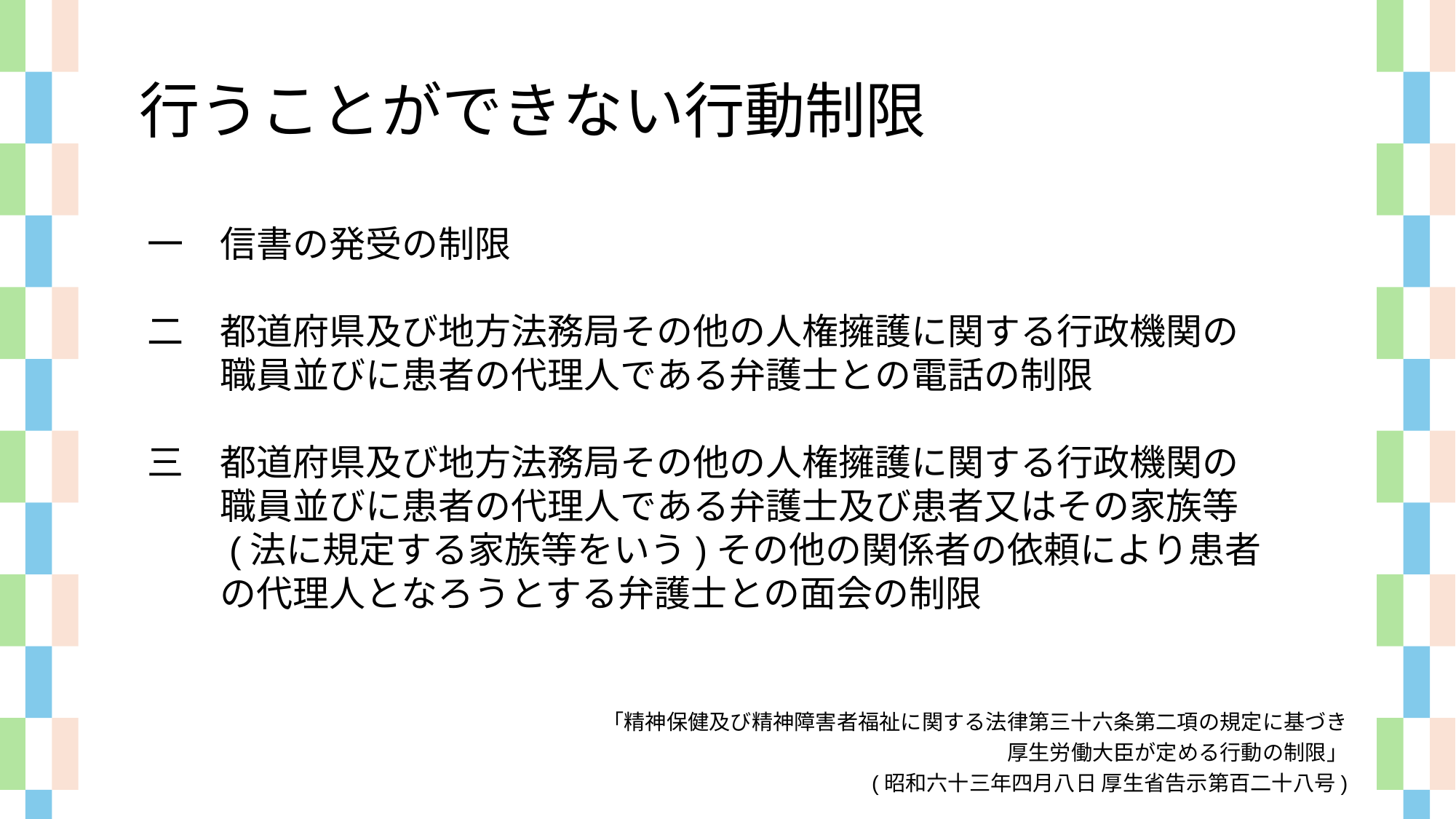

行うことができない行動制限
一　信書の発受の制限

二　都道府県及び地方法務局その他の人権擁護に関する行政機関の
　　職員並びに患者の代理人である弁護士との電話の制限

三　都道府県及び地方法務局その他の人権擁護に関する行政機関の
　　職員並びに患者の代理人である弁護士及び患者又はその家族等
　　(法に規定する家族等をいう)その他の関係者の依頼により患者
　　の代理人となろうとする弁護士との面会の制限
「精神保健及び精神障害者福祉に関する法律第三十六条第二項の規定に基づき
厚生労働大臣が定める行動の制限」
(昭和六十三年四月八日 厚生省告示第百二十八号)